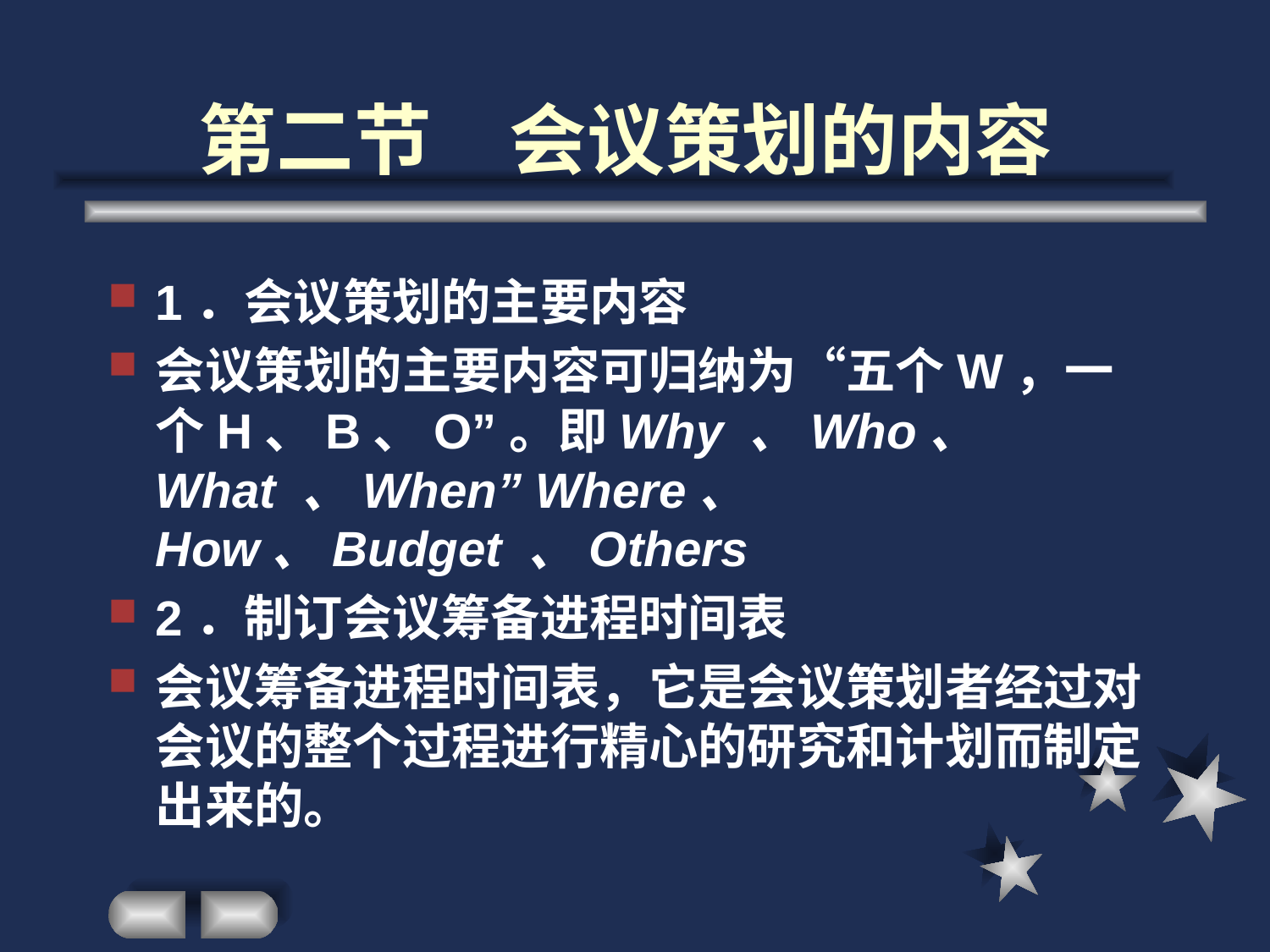

# 第二节　会议策划的内容
1．会议策划的主要内容
会议策划的主要内容可归纳为“五个W，一个H、B、O”。即Why 、Who、 What 、When” Where、 How、Budget 、Others
2．制订会议筹备进程时间表
会议筹备进程时间表，它是会议策划者经过对会议的整个过程进行精心的研究和计划而制定出来的。